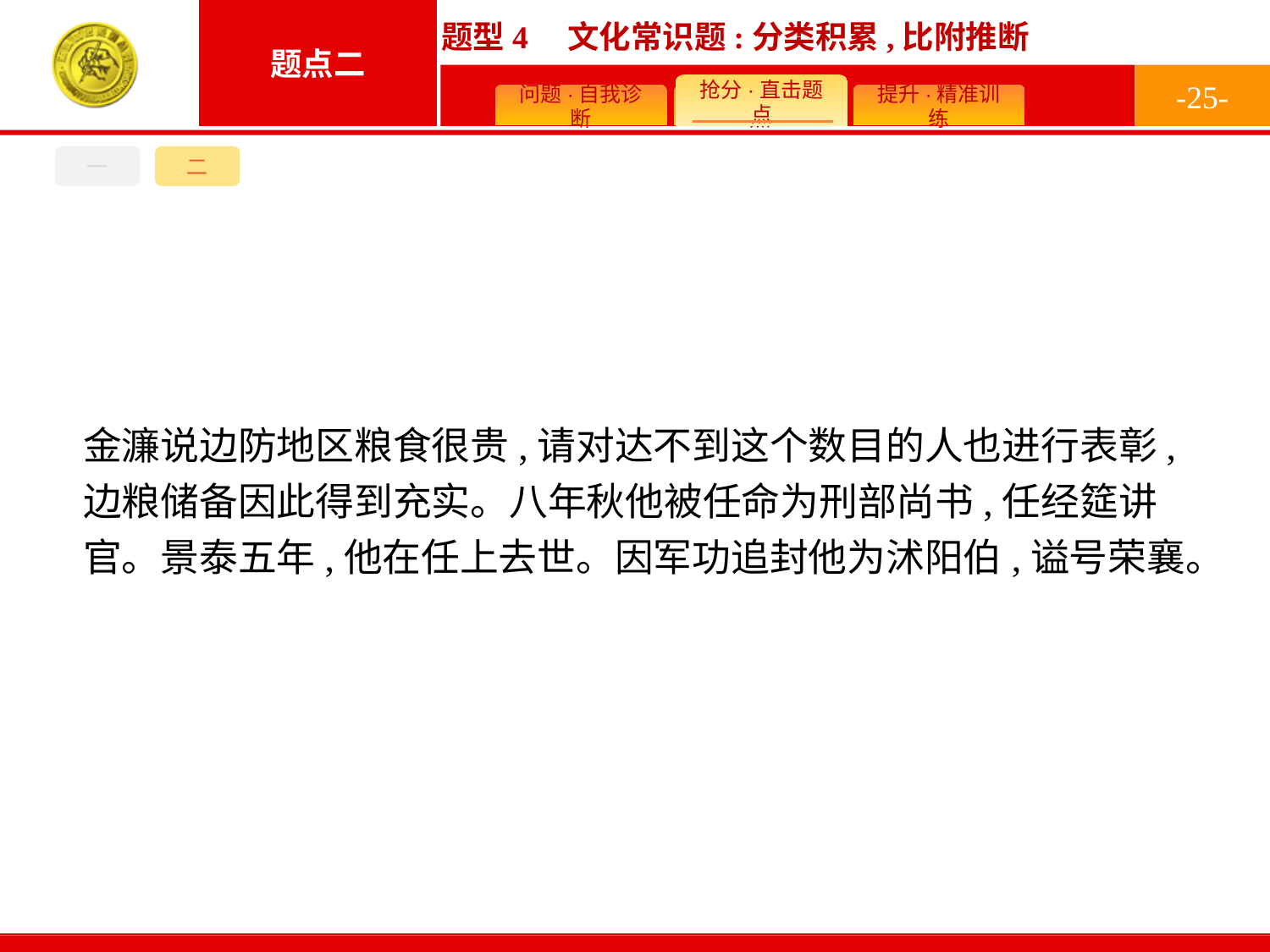

-25-
一
二
金濂说边防地区粮食很贵,请对达不到这个数目的人也进行表彰,边粮储备因此得到充实。八年秋他被任命为刑部尚书,任经筵讲官。景泰五年,他在任上去世。因军功追封他为沭阳伯,谥号荣襄。